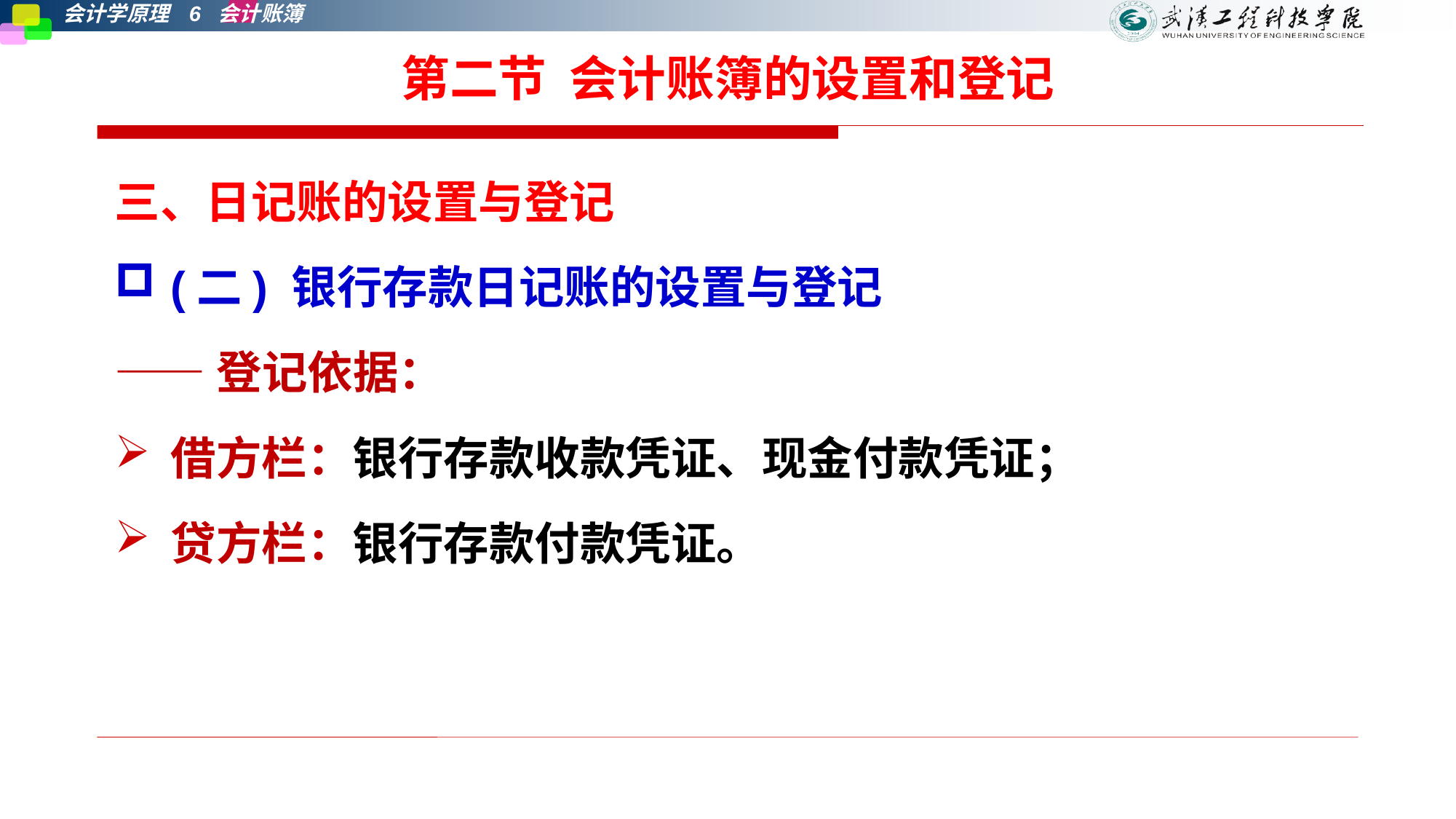

# 第二节  会计账簿的设置和登记
三、日记账的设置与登记
(二) 银行存款日记账的设置与登记
——登记依据：
借方栏：银行存款收款凭证、现金付款凭证；
贷方栏：银行存款付款凭证。